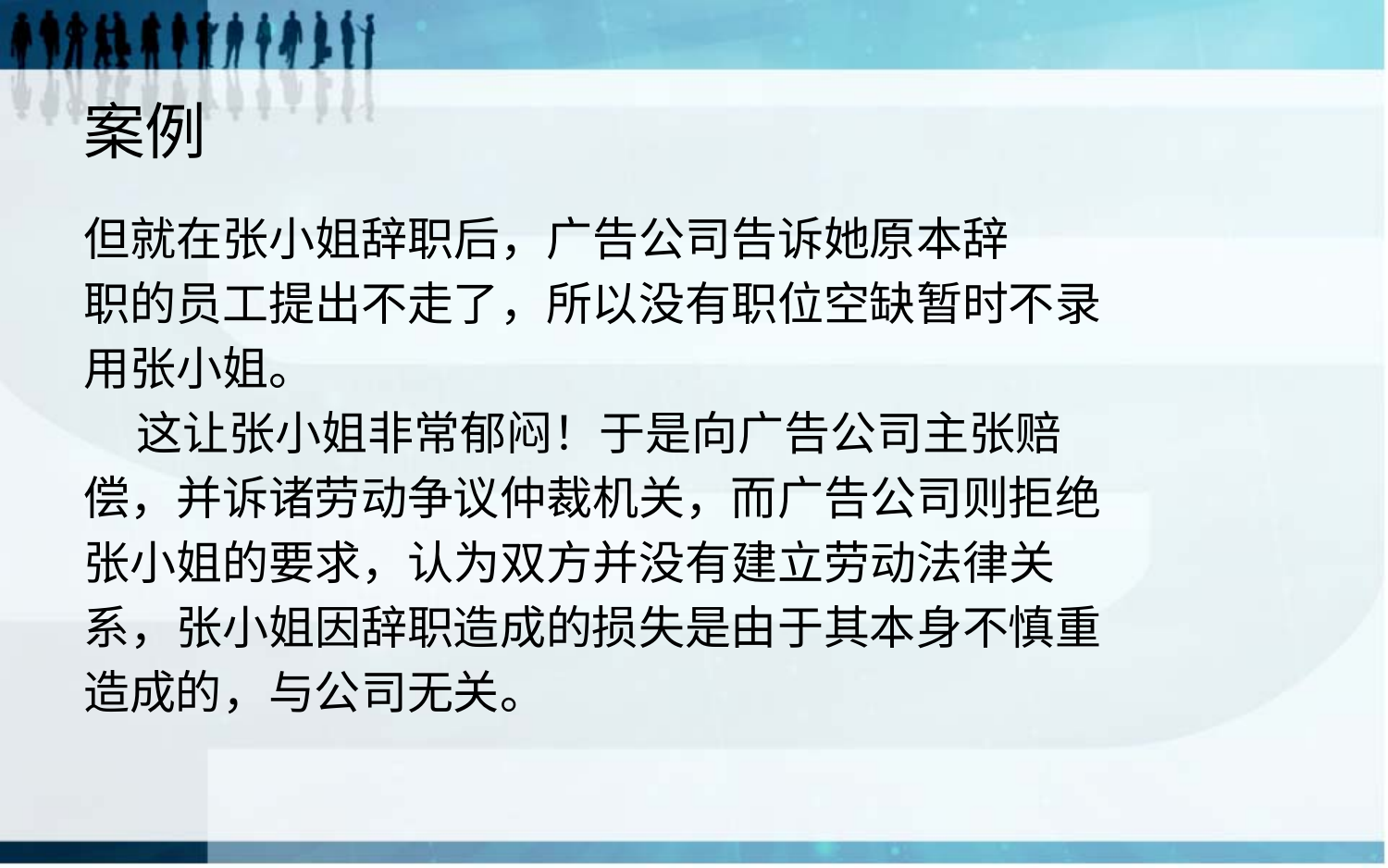

# 案例
但就在张小姐辞职后，广告公司告诉她原本辞
职的员工提出不走了，所以没有职位空缺暂时不录
用张小姐。
    这让张小姐非常郁闷！于是向广告公司主张赔
偿，并诉诸劳动争议仲裁机关，而广告公司则拒绝
张小姐的要求，认为双方并没有建立劳动法律关
系，张小姐因辞职造成的损失是由于其本身不慎重
造成的，与公司无关。